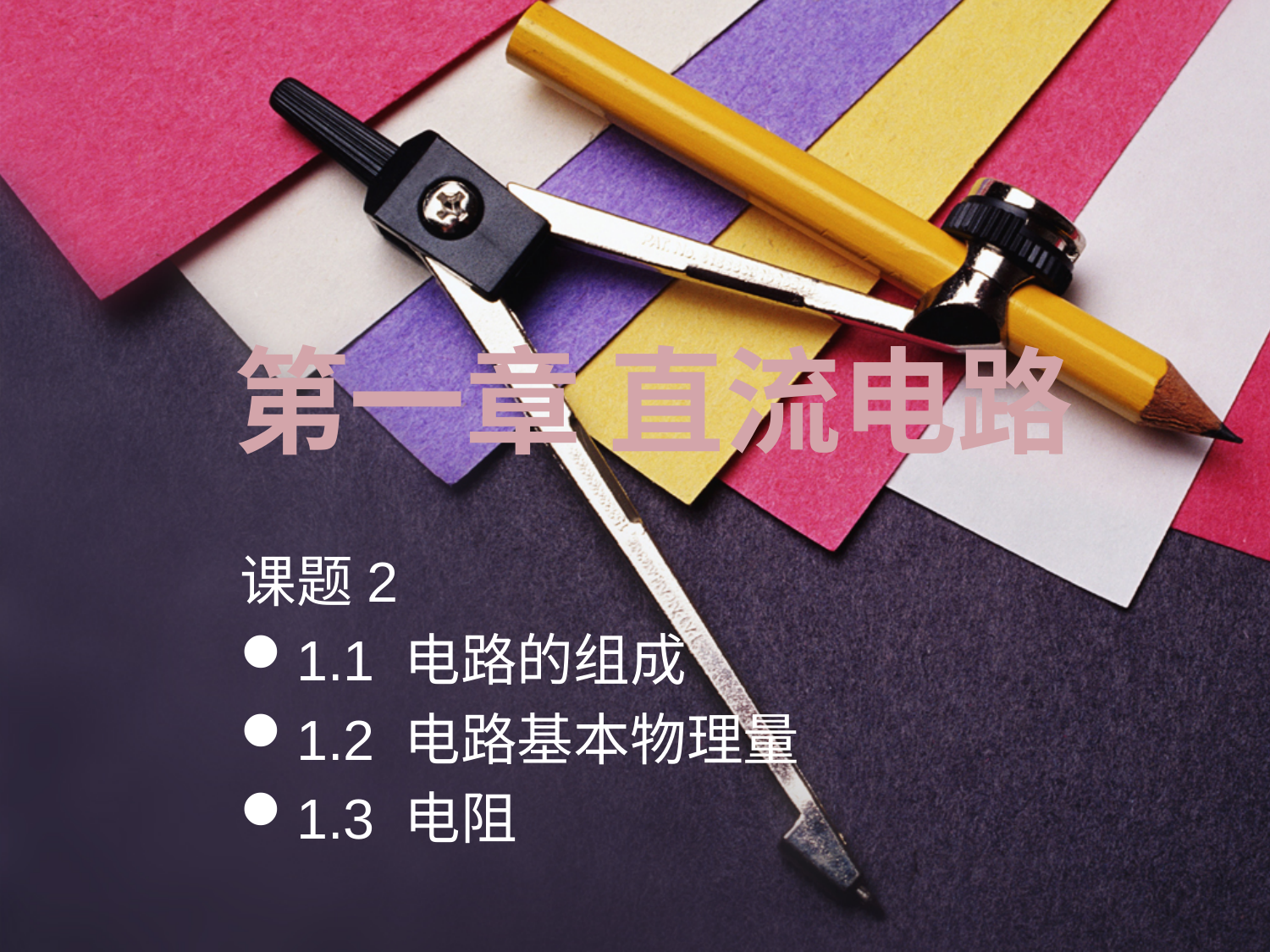

# 第一章 直流电路
课题2
1.1 电路的组成
1.2 电路基本物理量
1.3 电阻